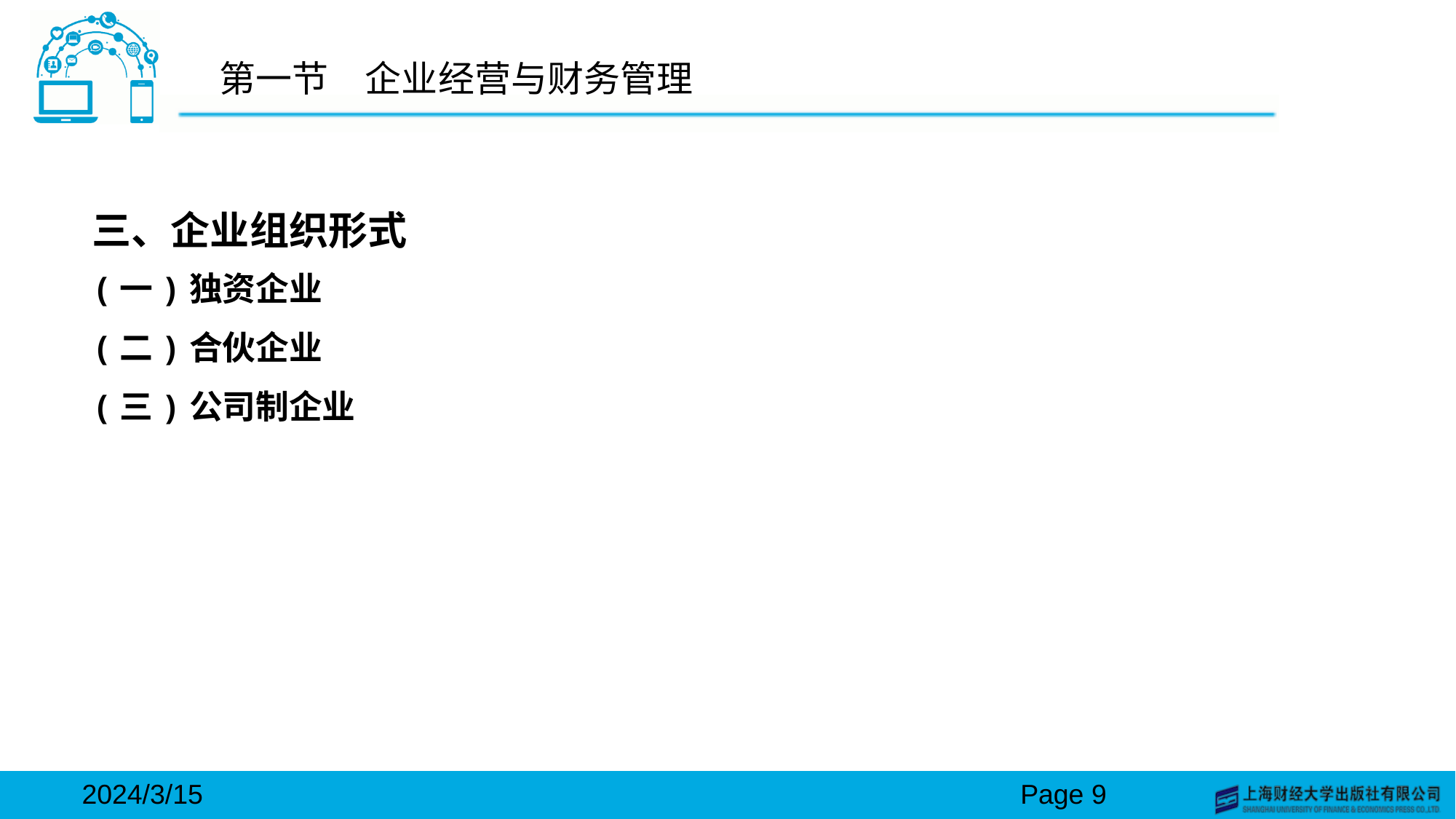

# 第一节　企业经营与财务管理
三、企业组织形式
(一)独资企业
(二)合伙企业
(三)公司制企业

2024/3/15
Page 9